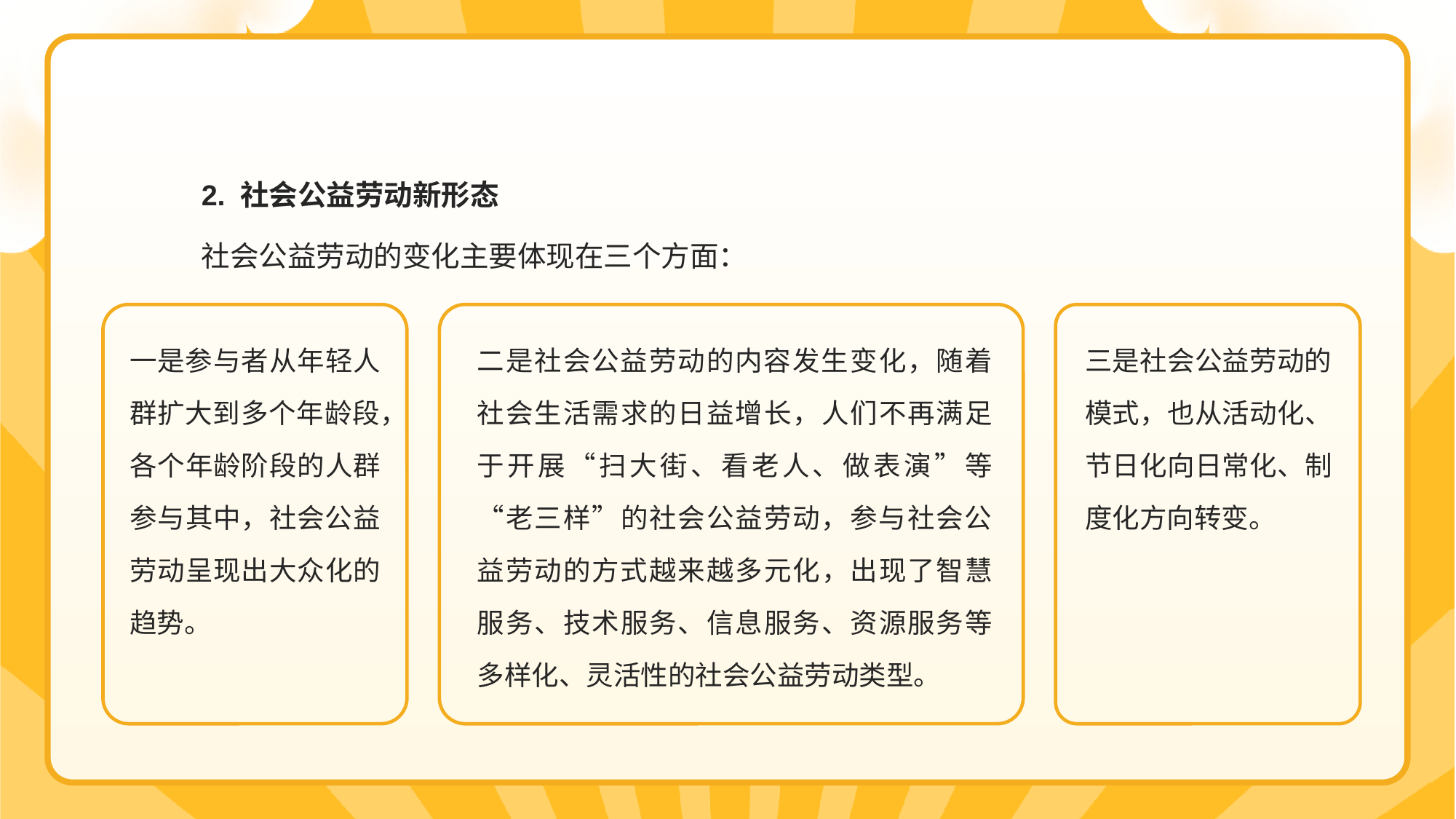

2. 社会公益劳动新形态
社会公益劳动的变化主要体现在三个方面：

一是参与者从年轻人群扩大到多个年龄段，各个年龄阶段的人群参与其中，社会公益劳动呈现出大众化的趋势。
二是社会公益劳动的内容发生变化，随着社会生活需求的日益增长，人们不再满足于开展“扫大街、看老人、做表演”等“老三样”的社会公益劳动，参与社会公益劳动的方式越来越多元化，出现了智慧服务、技术服务、信息服务、资源服务等多样化、灵活性的社会公益劳动类型。
三是社会公益劳动的模式，也从活动化、节日化向日常化、制度化方向转变。